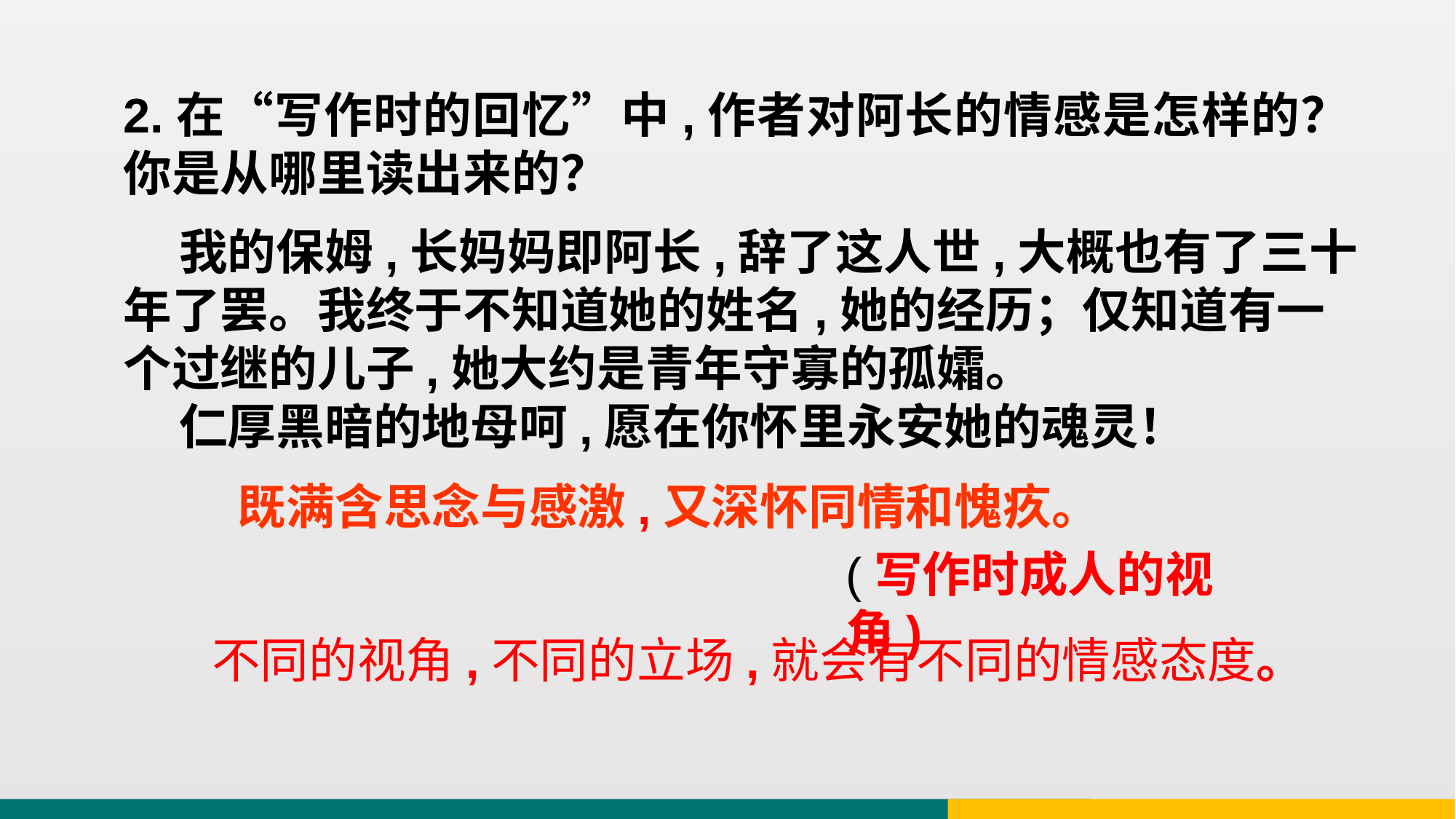

2.在“写作时的回忆”中,作者对阿长的情感是怎样的？你是从哪里读出来的？
    我的保姆,长妈妈即阿长,辞了这人世,大概也有了三十年了罢。我终于不知道她的姓名,她的经历；仅知道有一个过继的儿子,她大约是青年守寡的孤孀。
    仁厚黑暗的地母呵,愿在你怀里永安她的魂灵！
既满含思念与感激,又深怀同情和愧疚。
(写作时成人的视角)
不同的视角,不同的立场,就会有不同的情感态度。